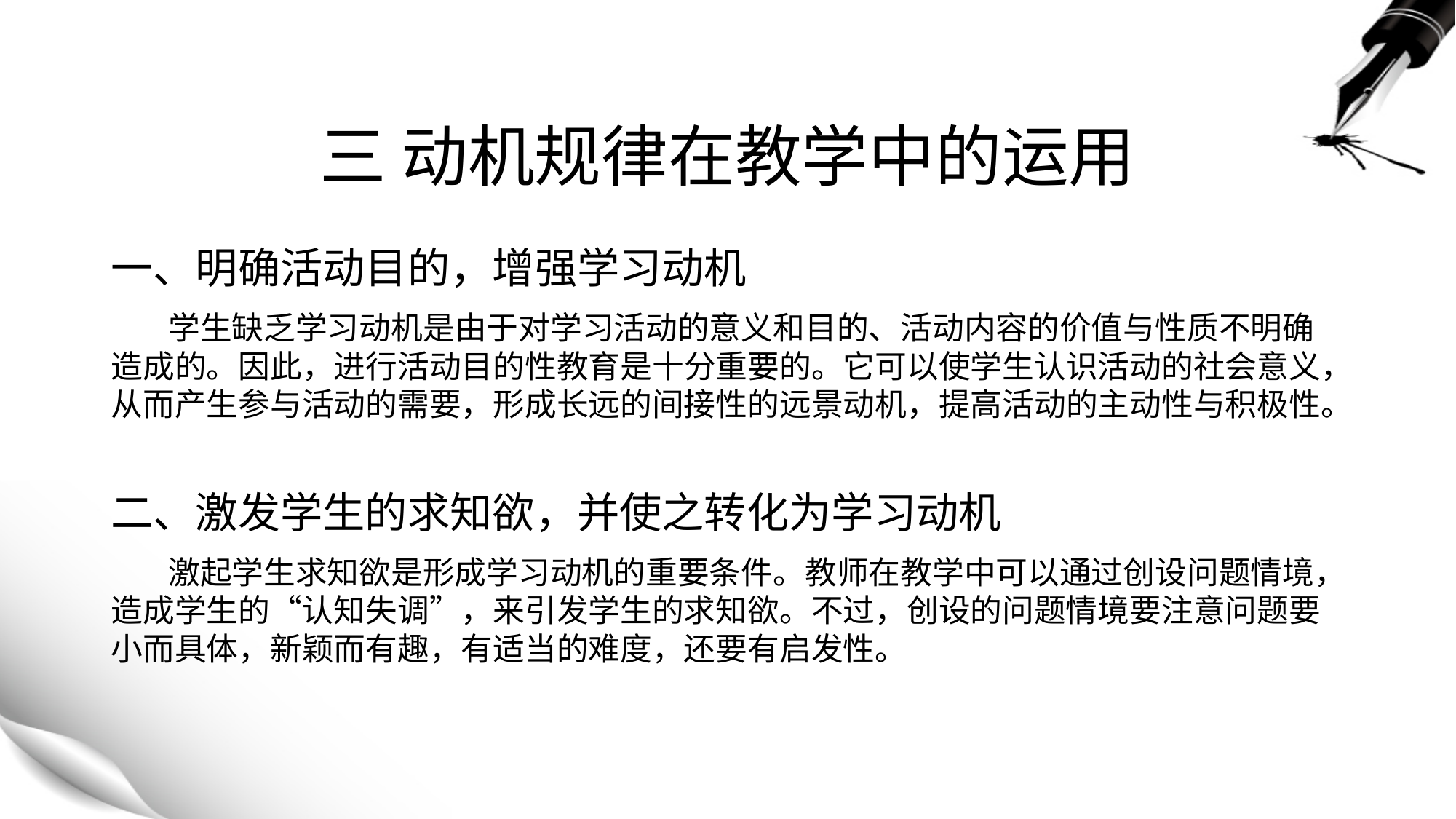

# 三 动机规律在教学中的运用
一、明确活动目的，增强学习动机
       学生缺乏学习动机是由于对学习活动的意义和目的、活动内容的价值与性质不明确造成的。因此，进行活动目的性教育是十分重要的。它可以使学生认识活动的社会意义，从而产生参与活动的需要，形成长远的间接性的远景动机，提高活动的主动性与积极性。

二、激发学生的求知欲，并使之转化为学习动机
       激起学生求知欲是形成学习动机的重要条件。教师在教学中可以通过创设问题情境，造成学生的“认知失调”，来引发学生的求知欲。不过，创设的问题情境要注意问题要小而具体，新颖而有趣，有适当的难度，还要有启发性。